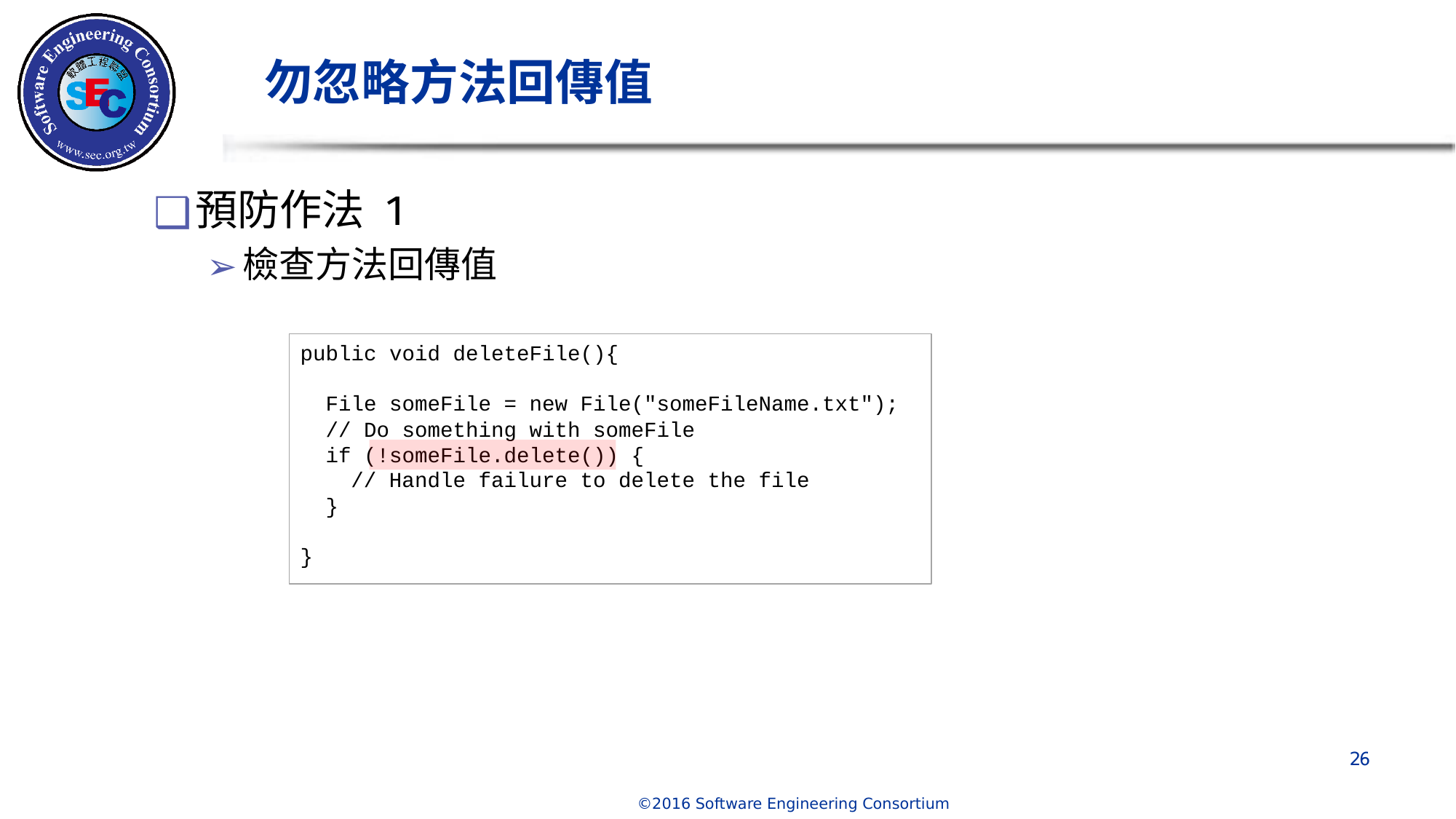

# 勿忽略方法回傳值
預防作法 1
檢查方法回傳值
public void deleteFile(){

  File someFile = new File("someFileName.txt");
  // Do something with someFile
  if (!someFile.delete()) {
    // Handle failure to delete the file
  }

}

26